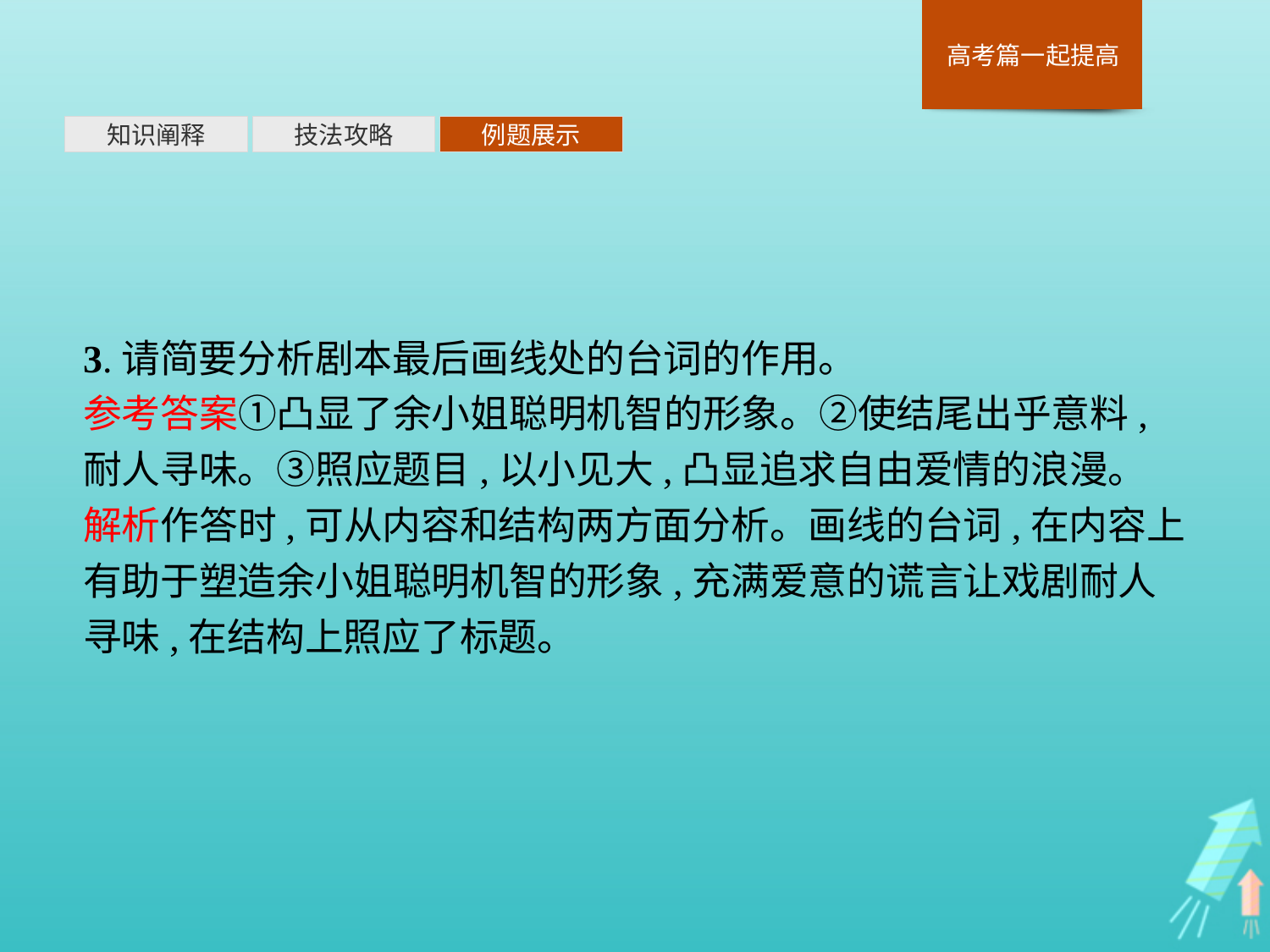

知识阐释
技法攻略
例题展示
3.请简要分析剧本最后画线处的台词的作用。
参考答案①凸显了余小姐聪明机智的形象。②使结尾出乎意料,耐人寻味。③照应题目,以小见大,凸显追求自由爱情的浪漫。
解析作答时,可从内容和结构两方面分析。画线的台词,在内容上有助于塑造余小姐聪明机智的形象,充满爱意的谎言让戏剧耐人寻味,在结构上照应了标题。